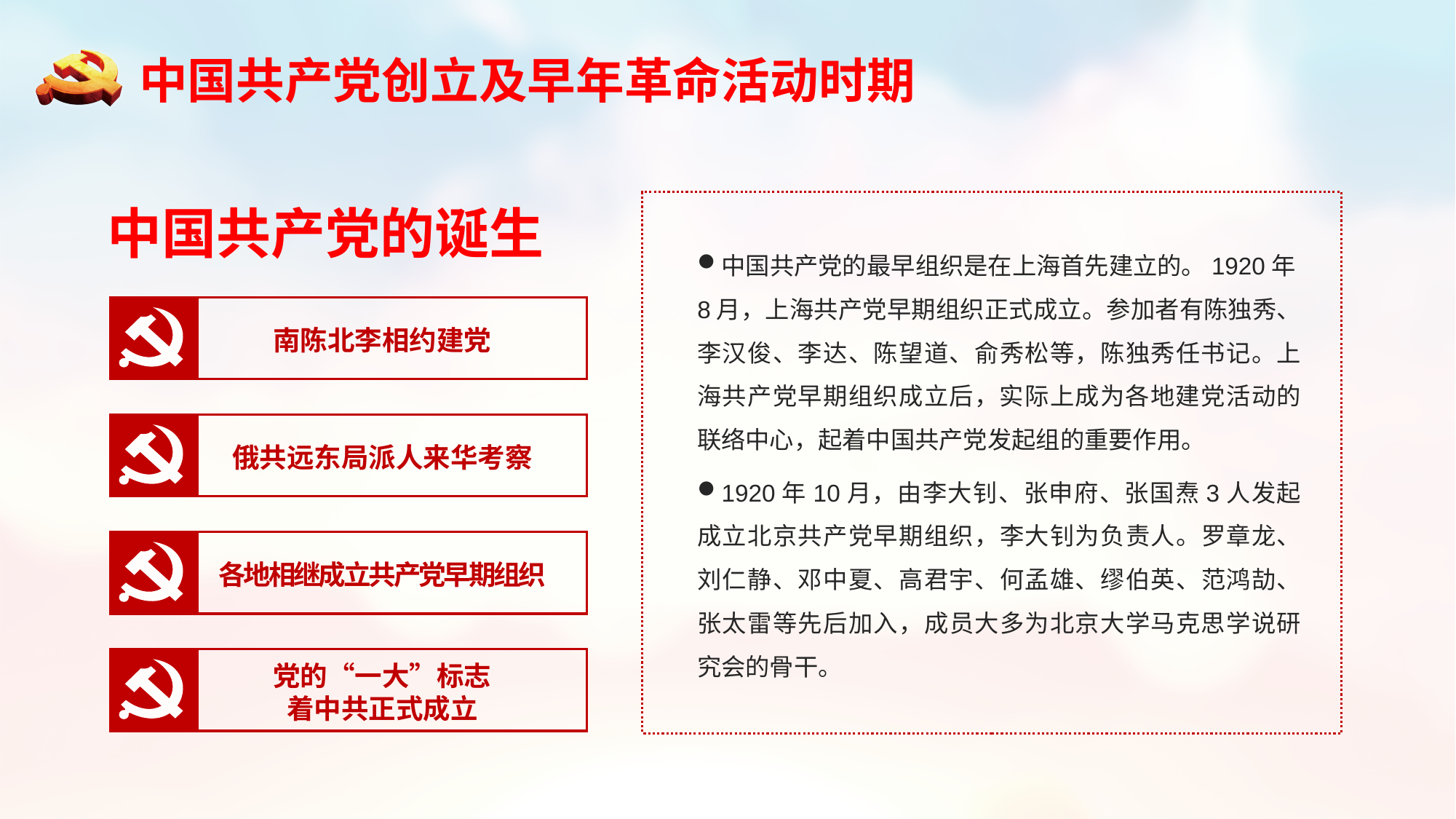

中国共产党创立及早年革命活动时期

中国共产党的诞生
中国共产党的最早组织是在上海首先建立的。1920年8月，上海共产党早期组织正式成立。参加者有陈独秀、李汉俊、李达、陈望道、俞秀松等，陈独秀任书记。上海共产党早期组织成立后，实际上成为各地建党活动的联络中心，起着中国共产党发起组的重要作用。
1920年10月，由李大钊、张申府、张国焘3人发起成立北京共产党早期组织，李大钊为负责人。罗章龙、刘仁静、邓中夏、高君宇、何孟雄、缪伯英、范鸿劼、张太雷等先后加入，成员大多为北京大学马克思学说研究会的骨干。

南陈北李相约建党

俄共远东局派人来华考察

各地相继成立共产党早期组织

党的“一大”标志
着中共正式成立